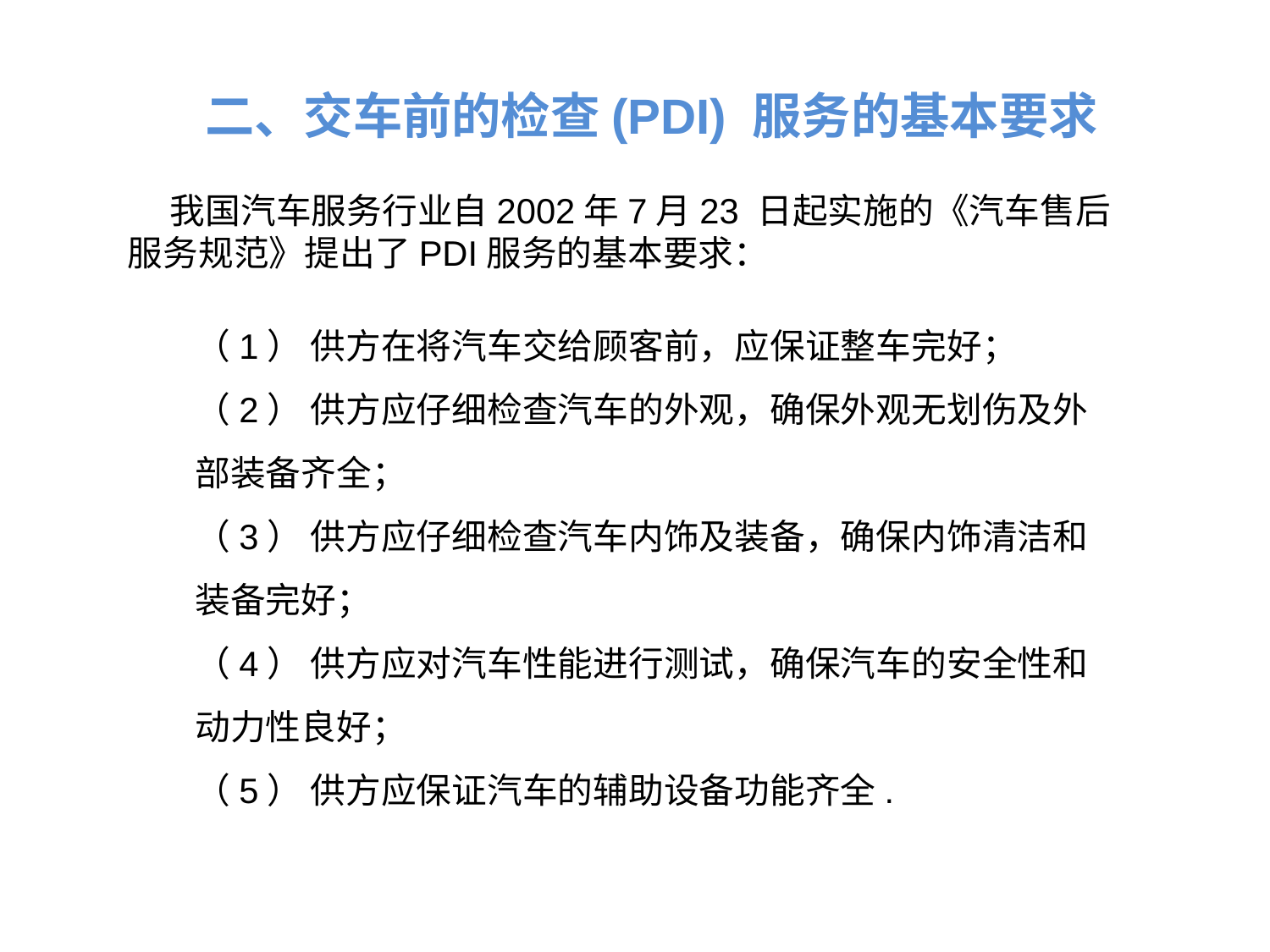

二、交车前的检查(PDI) 服务的基本要求
我国汽车服务行业自2002年7月23 日起实施的《汽车售后服务规范》提出了PDI服务的基本要求：
（1） 供方在将汽车交给顾客前，应保证整车完好；
（2） 供方应仔细检查汽车的外观，确保外观无划伤及外部装备齐全；
（3） 供方应仔细检查汽车内饰及装备，确保内饰清洁和装备完好；
（4） 供方应对汽车性能进行测试，确保汽车的安全性和动力性良好；
（5） 供方应保证汽车的辅助设备功能齐全.